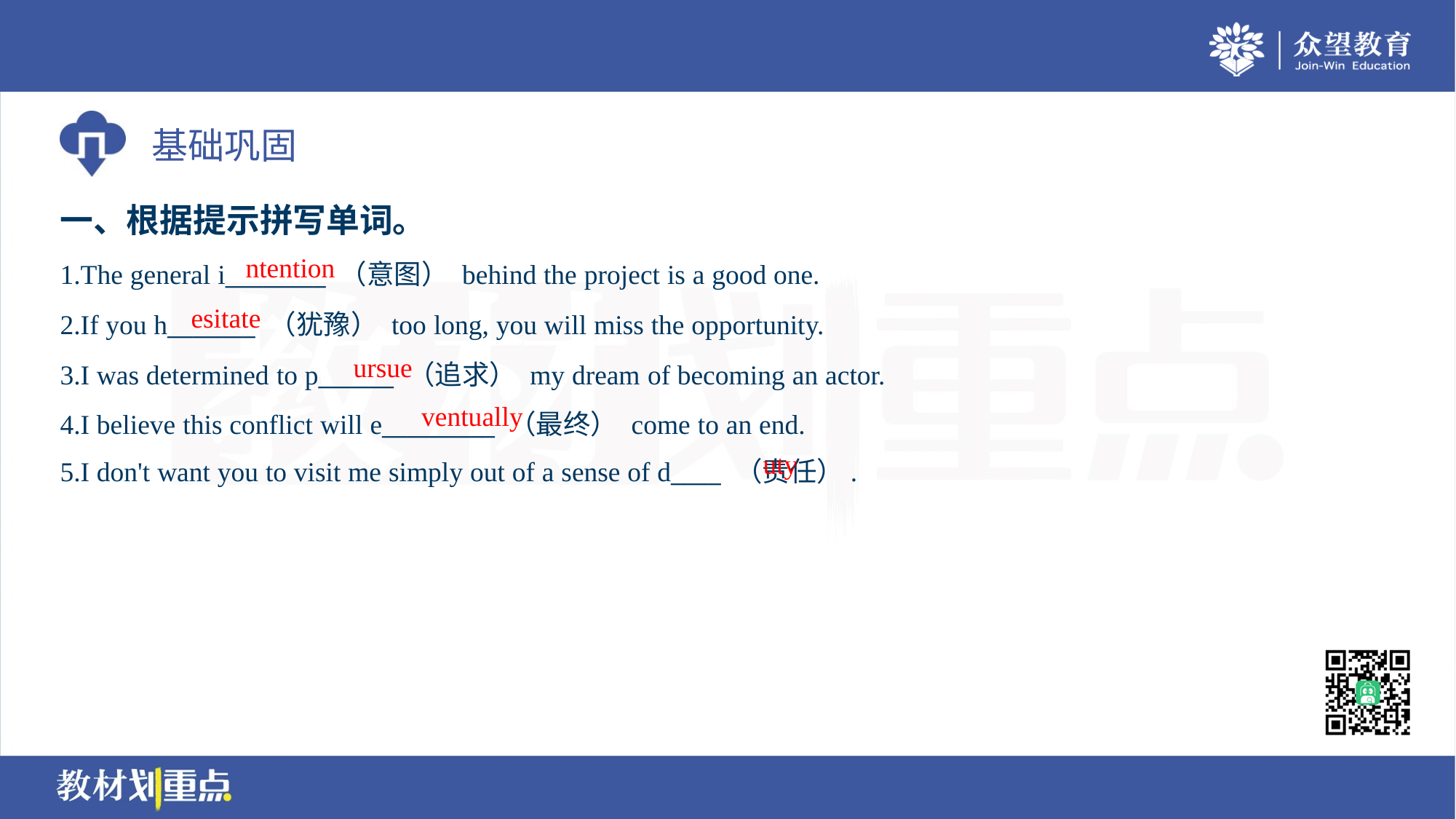

一、根据提示拼写单词。
ntention
1.The general i________ （意图） behind the project is a good one.
2.If you h_______ （犹豫） too long, you will miss the opportunity.
3.I was determined to p______ （追求） my dream of becoming an actor.
4.I believe this conflict will e_________ （最终） come to an end.
5.I don't want you to visit me simply out of a sense of d____ （责任）.
esitate
ursue
ventually
uty